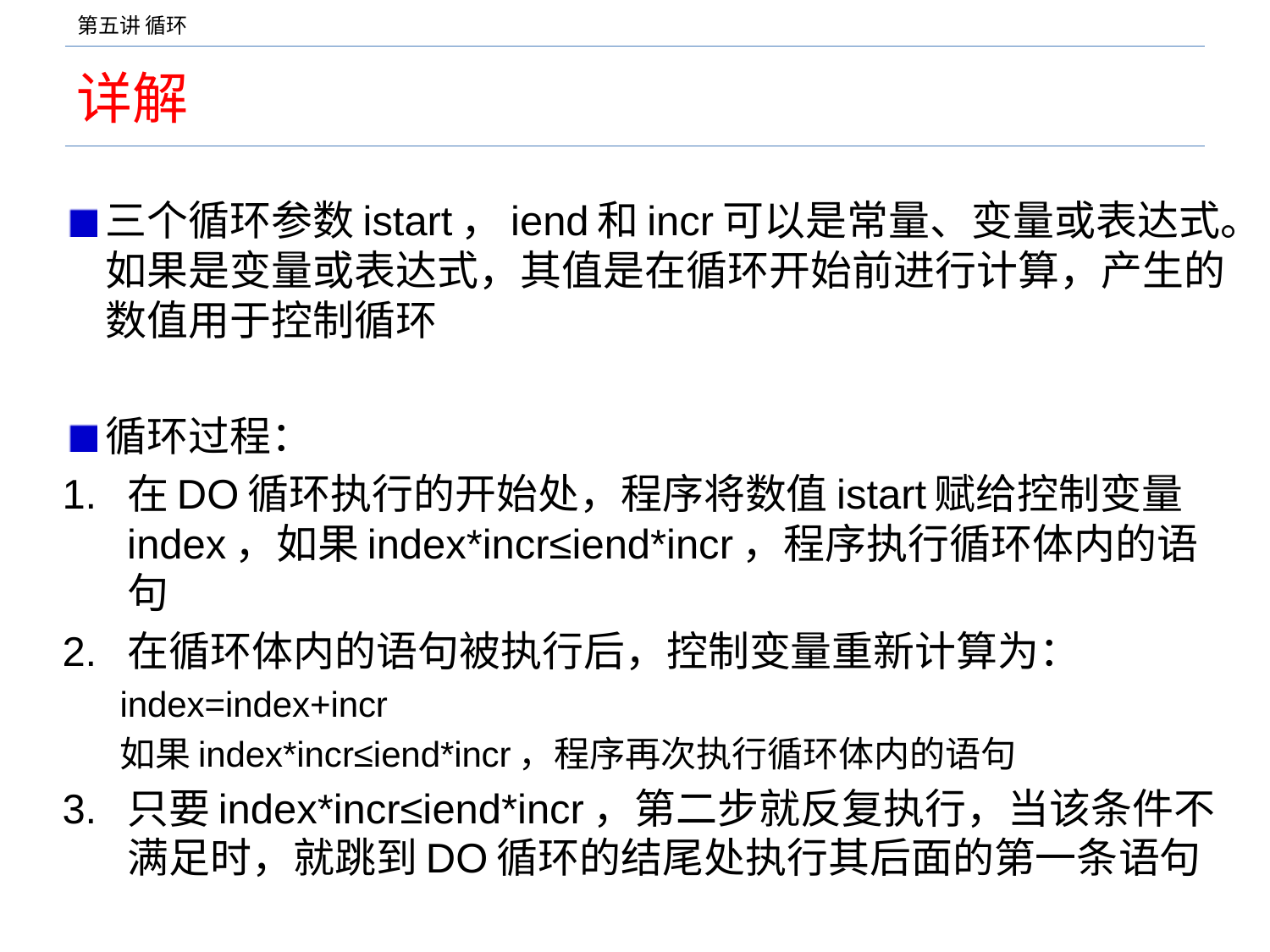

# 详解
三个循环参数istart，iend和incr可以是常量、变量或表达式。如果是变量或表达式，其值是在循环开始前进行计算，产生的数值用于控制循环

循环过程：
在DO循环执行的开始处，程序将数值istart赋给控制变量index，如果index*incr≤iend*incr，程序执行循环体内的语句
在循环体内的语句被执行后，控制变量重新计算为：
index=index+incr
如果index*incr≤iend*incr，程序再次执行循环体内的语句
只要index*incr≤iend*incr，第二步就反复执行，当该条件不满足时，就跳到DO循环的结尾处执行其后面的第一条语句